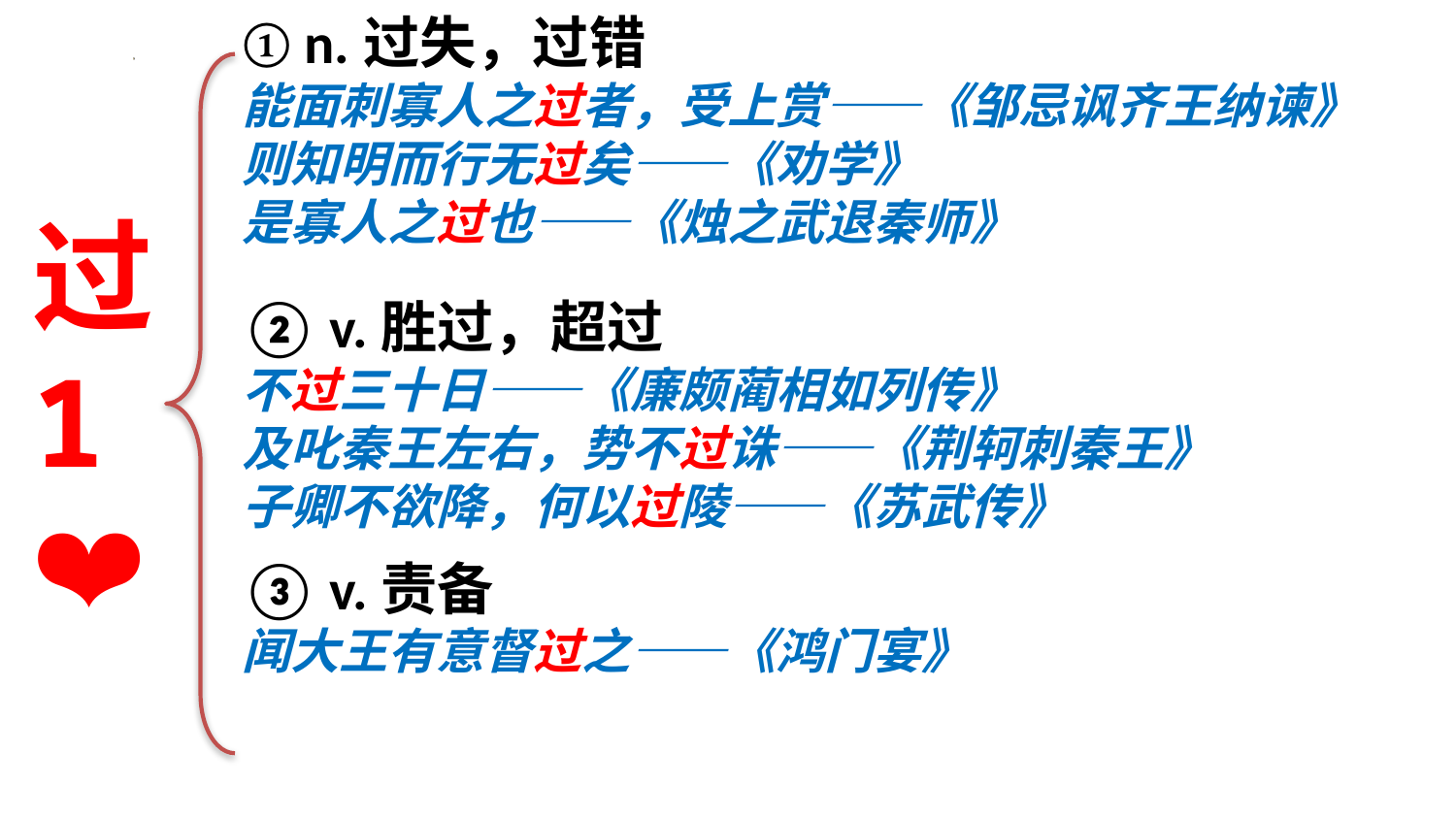

① n.过失，过错
能面刺寡人之过者，受上赏——《邹忌讽齐王纳谏》
则知明而行无过矣——《劝学》
是寡人之过也——《烛之武退秦师》

过
1
❤
② v.胜过，超过
不过三十日——《廉颇蔺相如列传》
及叱秦王左右，势不过诛——《荆轲刺秦王》
子卿不欲降，何以过陵——《苏武传》
③ v.责备
闻大王有意督过之——《鸿门宴》